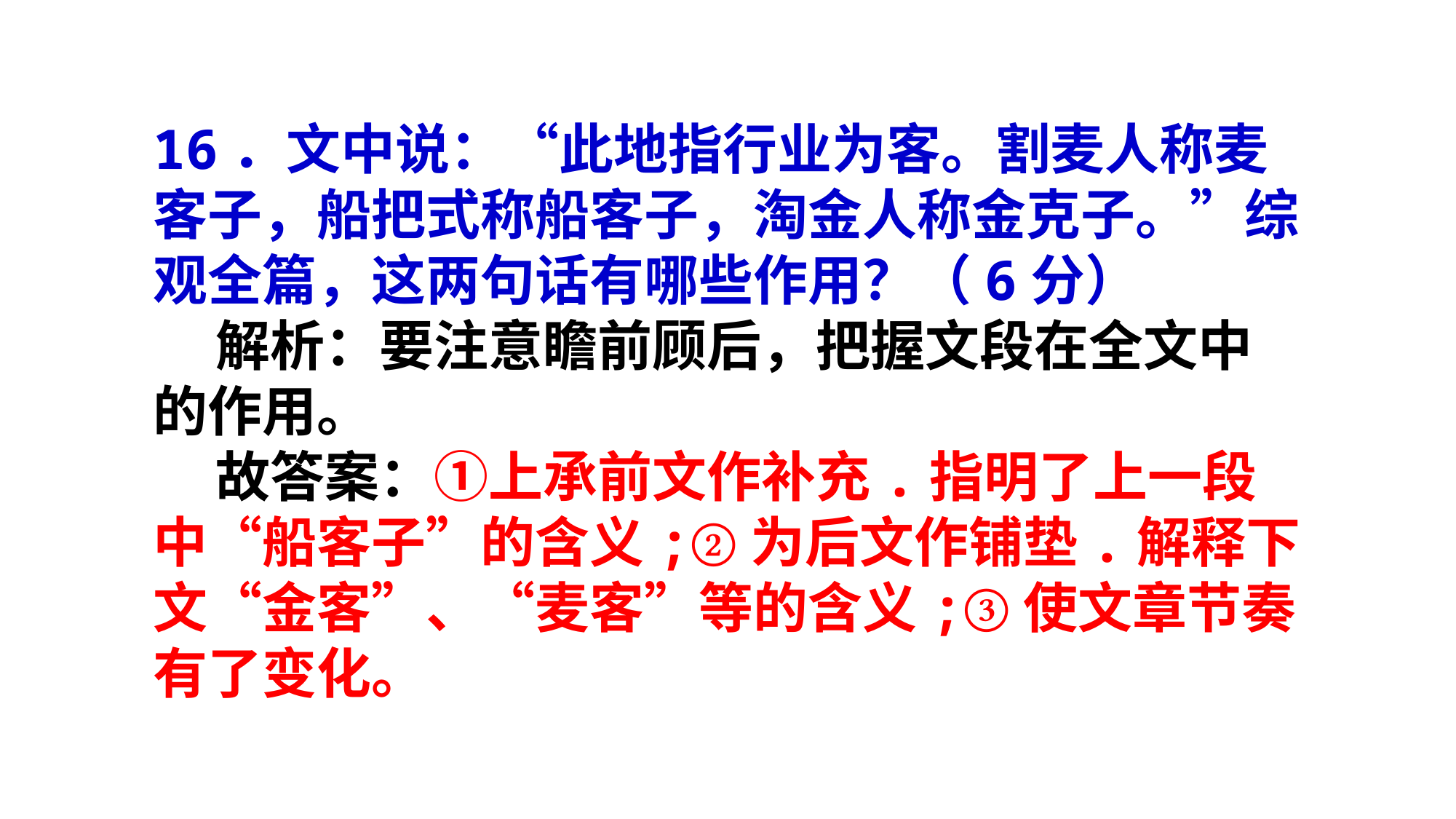

16．文中说：“此地指行业为客。割麦人称麦客子，船把式称船客子，淘金人称金克子。”综观全篇，这两句话有哪些作用？（6分）
    解析：要注意瞻前顾后，把握文段在全文中的作用。
    故答案：①上承前文作补充.指明了上一段中“船客子”的含义;②为后文作铺垫.解释下文“金客”、“麦客”等的含义;③使文章节奏有了变化。
20